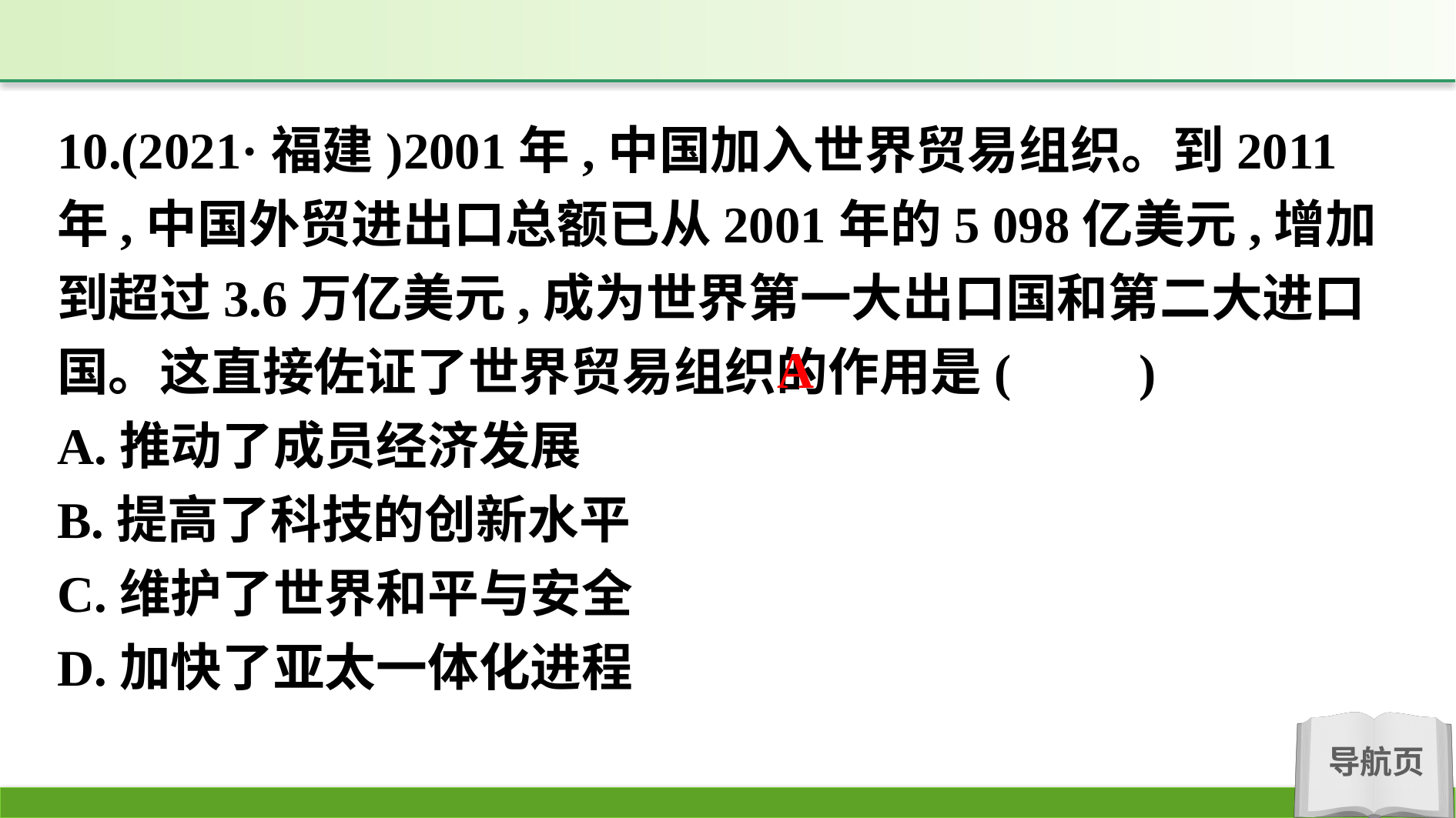

10.(2021·福建)2001年,中国加入世界贸易组织。到2011年,中国外贸进出口总额已从2001年的5 098亿美元,增加到超过3.6万亿美元,成为世界第一大出口国和第二大进口国。这直接佐证了世界贸易组织的作用是(　　)
A.推动了成员经济发展
B.提高了科技的创新水平
C.维护了世界和平与安全
D.加快了亚太一体化进程
A